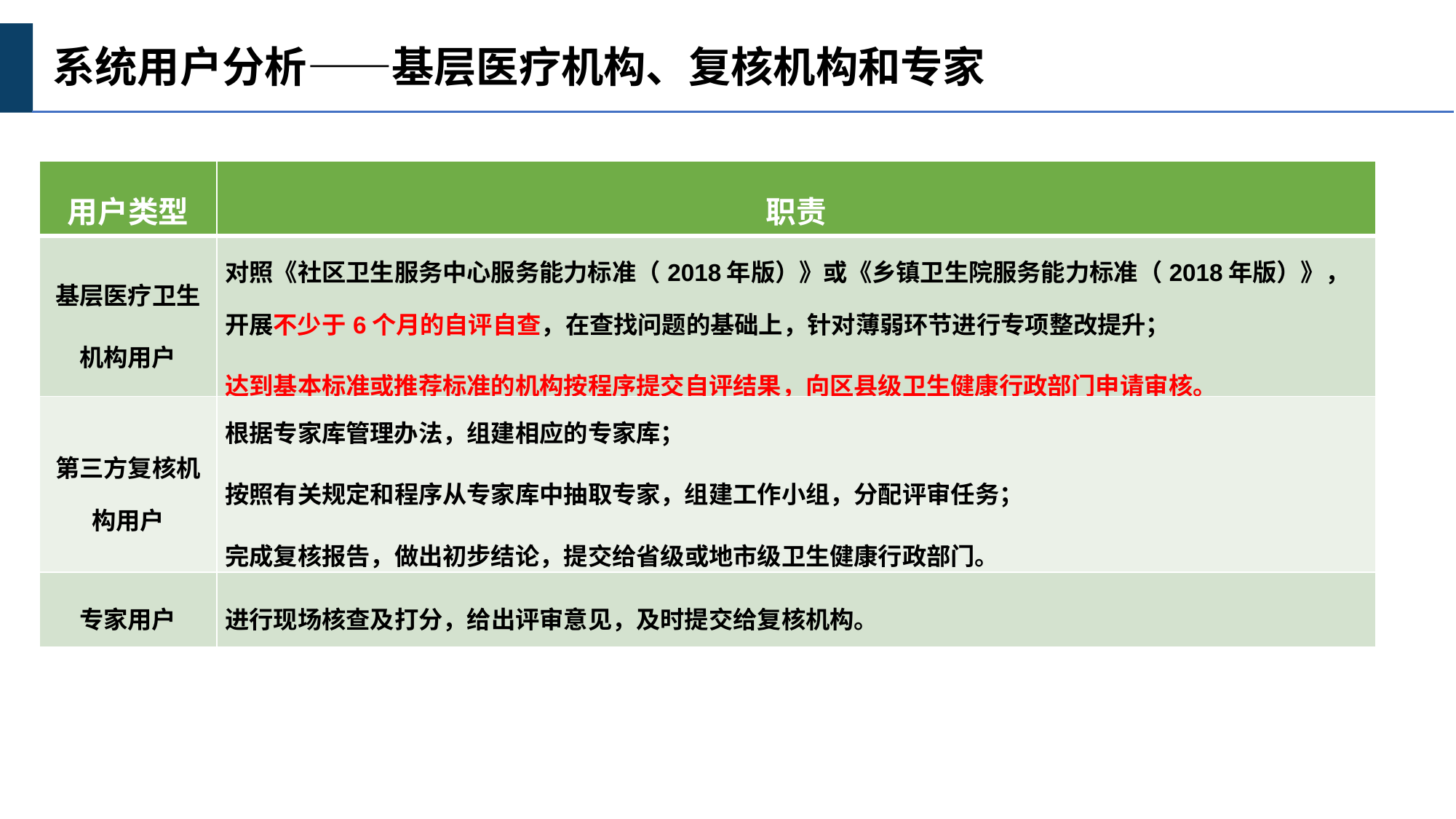

系统用户分析——基层医疗机构、复核机构和专家
| 用户类型 | 职责 |
| --- | --- |
| 基层医疗卫生 机构用户 | 对照《社区卫生服务中心服务能力标准（2018年版）》或《乡镇卫生院服务能力标准（2018年版）》，开展不少于6个月的自评自查，在查找问题的基础上，针对薄弱环节进行专项整改提升； 达到基本标准或推荐标准的机构按程序提交自评结果，向区县级卫生健康行政部门申请审核。 |
| 第三方复核机构用户 | 根据专家库管理办法，组建相应的专家库； 按照有关规定和程序从专家库中抽取专家，组建工作小组，分配评审任务； 完成复核报告，做出初步结论，提交给省级或地市级卫生健康行政部门。 |
| 专家用户 | 进行现场核查及打分，给出评审意见，及时提交给复核机构。 |